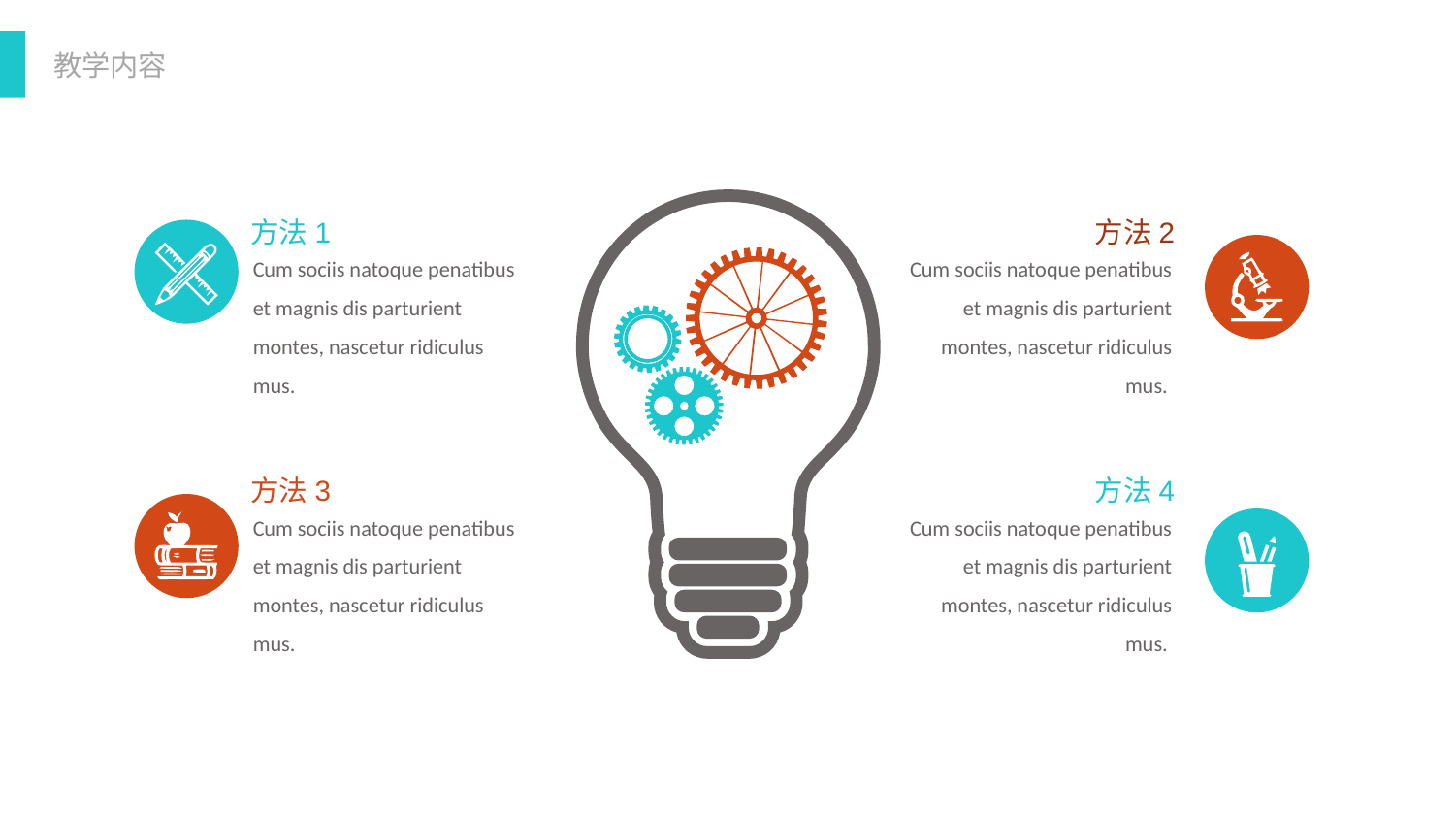

方法1
方法2

Cum sociis natoque penatibus et magnis dis parturient montes, nascetur ridiculus mus.
Cum sociis natoque penatibus et magnis dis parturient montes, nascetur ridiculus mus.
方法3
方法4

Cum sociis natoque penatibus et magnis dis parturient montes, nascetur ridiculus mus.
Cum sociis natoque penatibus et magnis dis parturient montes, nascetur ridiculus mus.